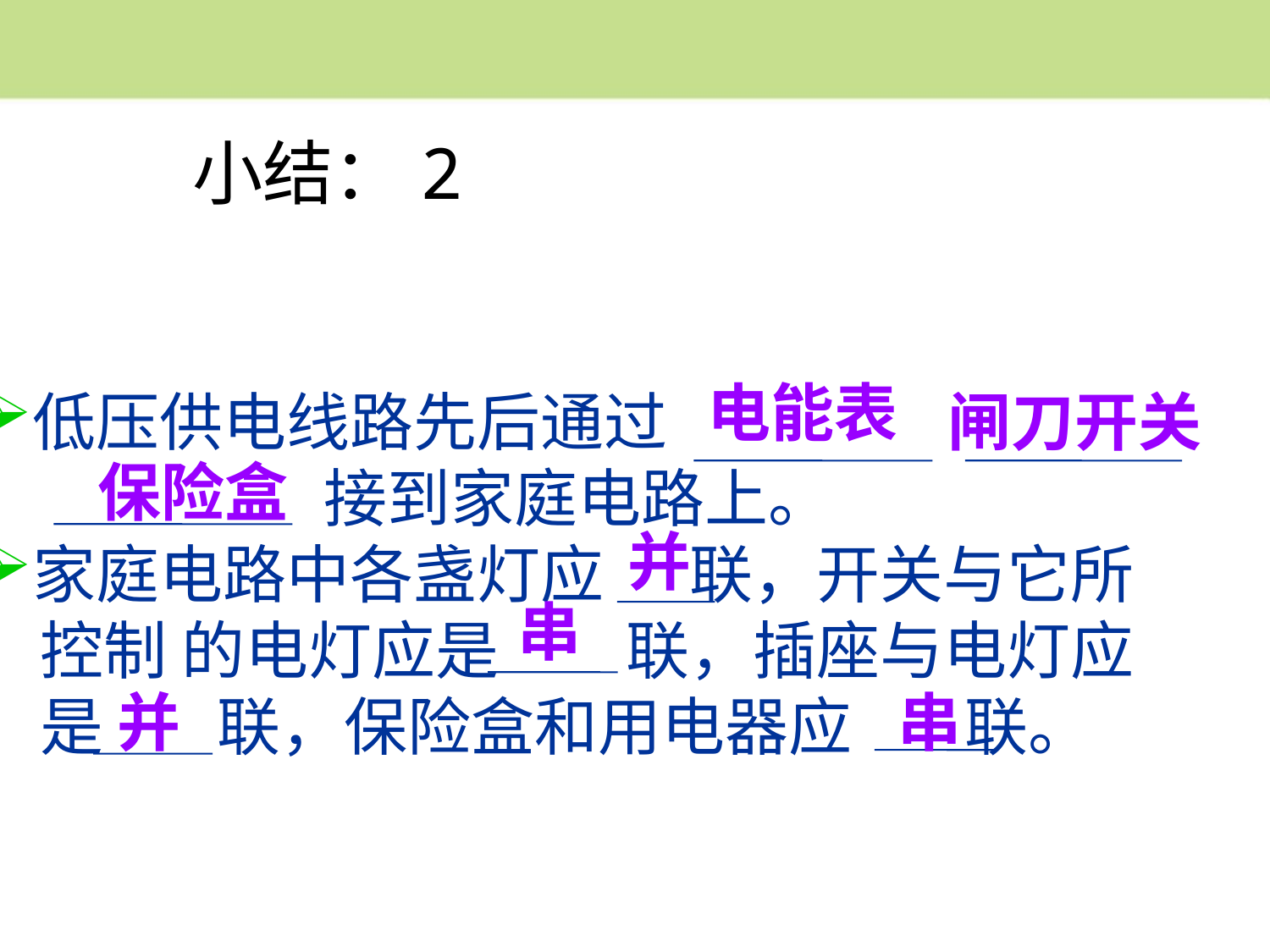

小结：2

电能表
低压供电线路先后通过
                       接到家庭电路上。
家庭电路中各盏灯应      联，开关与它所
   控制 的电灯应是         联，插座与电灯应
   是        联，保险盒和用电器应        联。

闸刀开关
保险盒
并
串
并
串